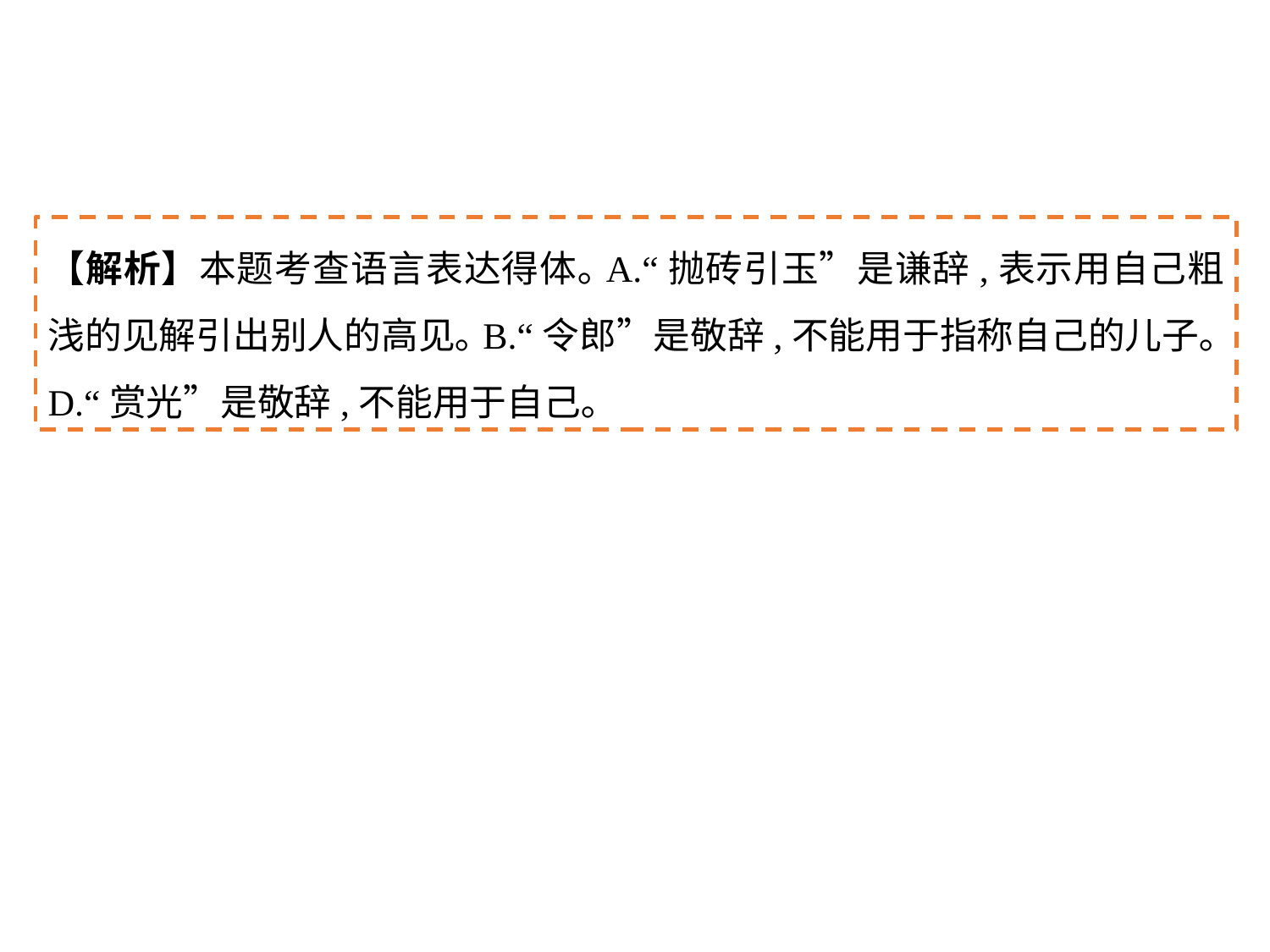

【解析】本题考查语言表达得体｡A.“抛砖引玉”是谦辞,表示用自己粗浅的见解引出别人的高见｡B.“令郎”是敬辞,不能用于指称自己的儿子｡D.“赏光”是敬辞,不能用于自己｡